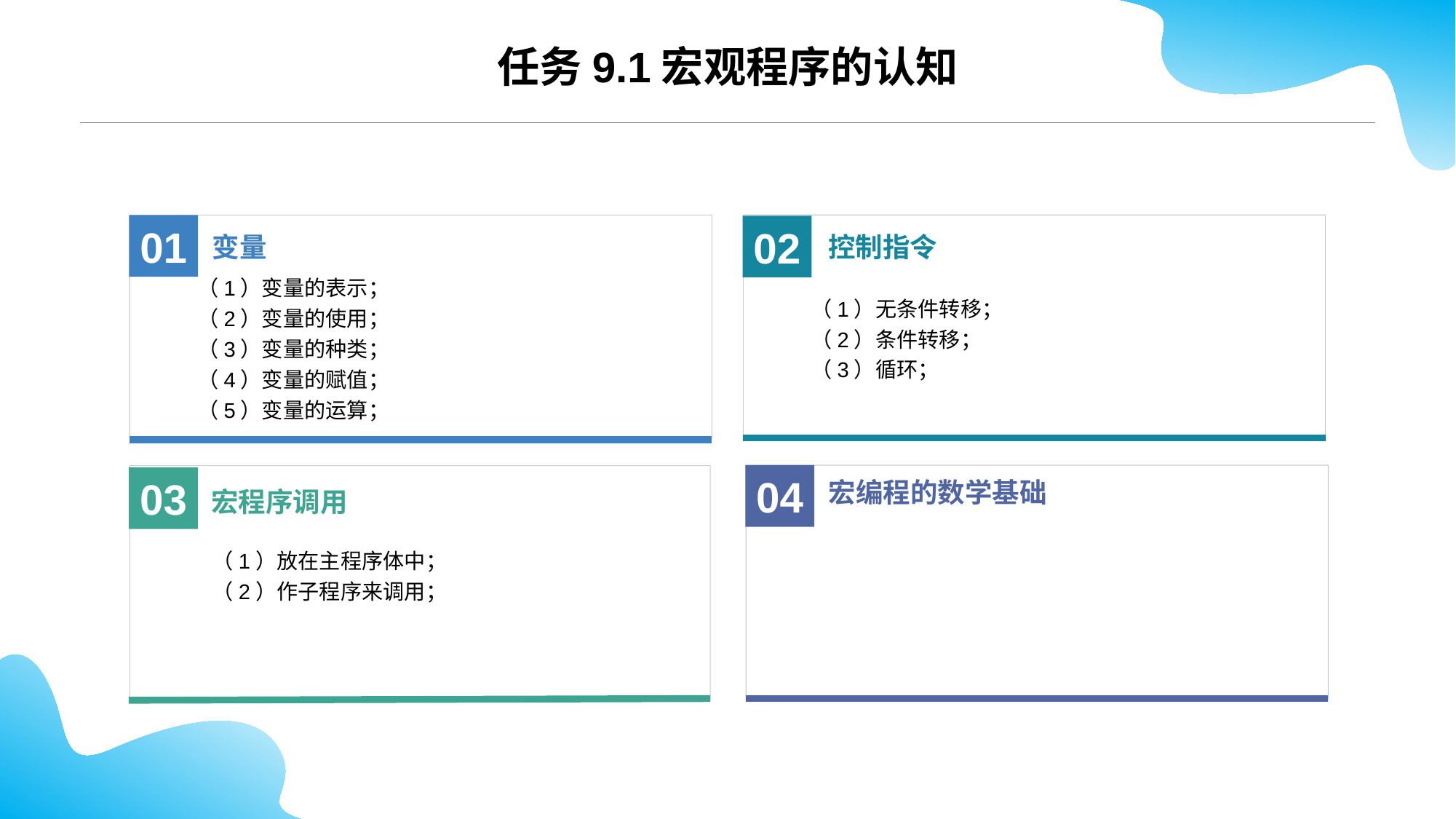

任务9.1宏观程序的认知
控制指令

02
变量
01

（1）变量的表示；
（2）变量的使用；
（3）变量的种类；
（4）变量的赋值；
（5）变量的运算；
（1）无条件转移；
（2）条件转移；
（3）循环；
宏编程的数学基础
04

03
宏程序调用
（1）放在主程序体中；
（2）作子程序来调用；